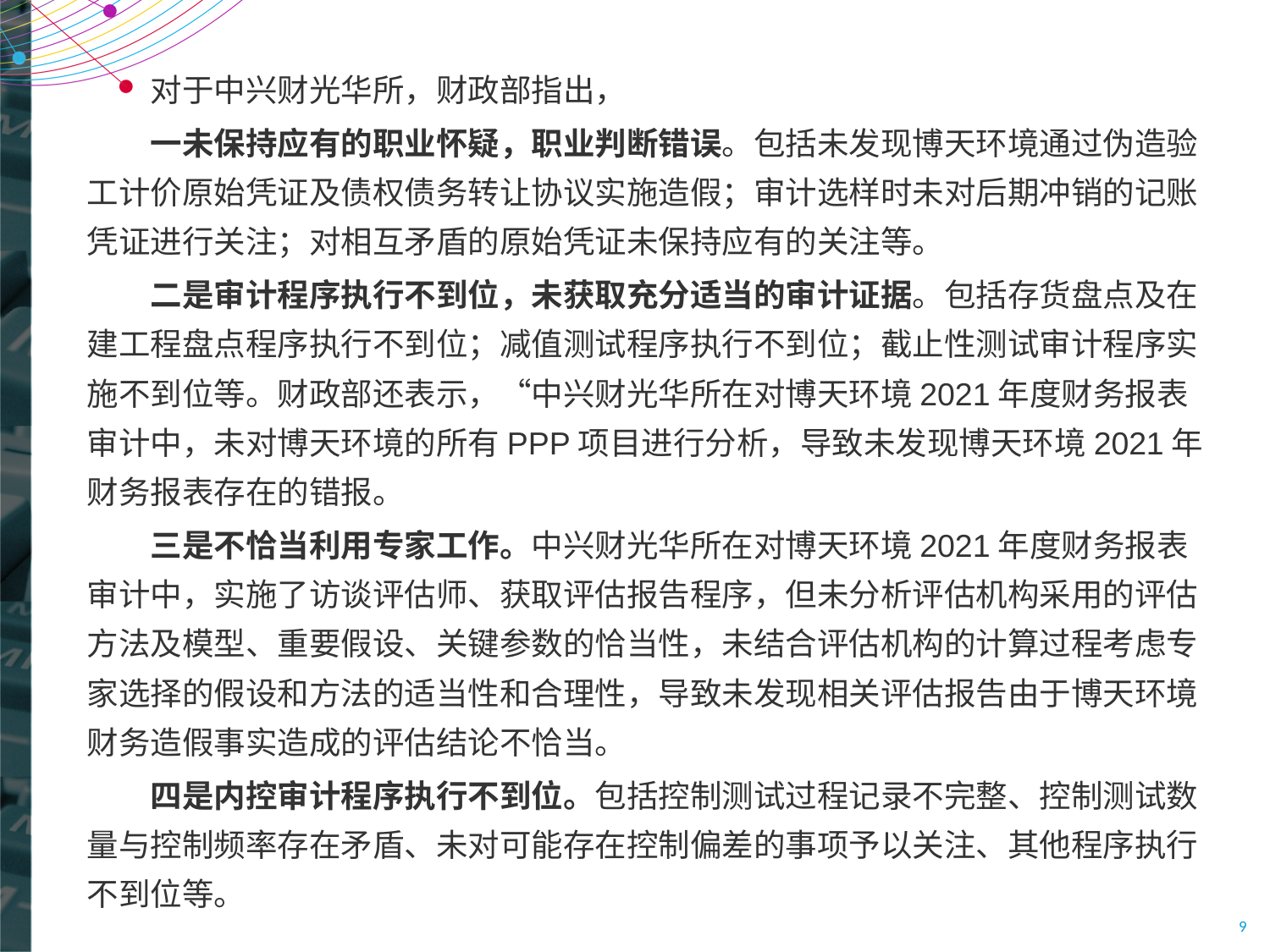

#
对于中兴财光华所，财政部指出，
一未保持应有的职业怀疑，职业判断错误。包括未发现博天环境通过伪造验工计价原始凭证及债权债务转让协议实施造假；审计选样时未对后期冲销的记账凭证进行关注；对相互矛盾的原始凭证未保持应有的关注等。
二是审计程序执行不到位，未获取充分适当的审计证据。包括存货盘点及在建工程盘点程序执行不到位；减值测试程序执行不到位；截止性测试审计程序实施不到位等。财政部还表示，“中兴财光华所在对博天环境2021年度财务报表审计中，未对博天环境的所有PPP项目进行分析，导致未发现博天环境2021年财务报表存在的错报。
三是不恰当利用专家工作。中兴财光华所在对博天环境2021年度财务报表审计中，实施了访谈评估师、获取评估报告程序，但未分析评估机构采用的评估方法及模型、重要假设、关键参数的恰当性，未结合评估机构的计算过程考虑专家选择的假设和方法的适当性和合理性，导致未发现相关评估报告由于博天环境财务造假事实造成的评估结论不恰当。
四是内控审计程序执行不到位。包括控制测试过程记录不完整、控制测试数量与控制频率存在矛盾、未对可能存在控制偏差的事项予以关注、其他程序执行不到位等。